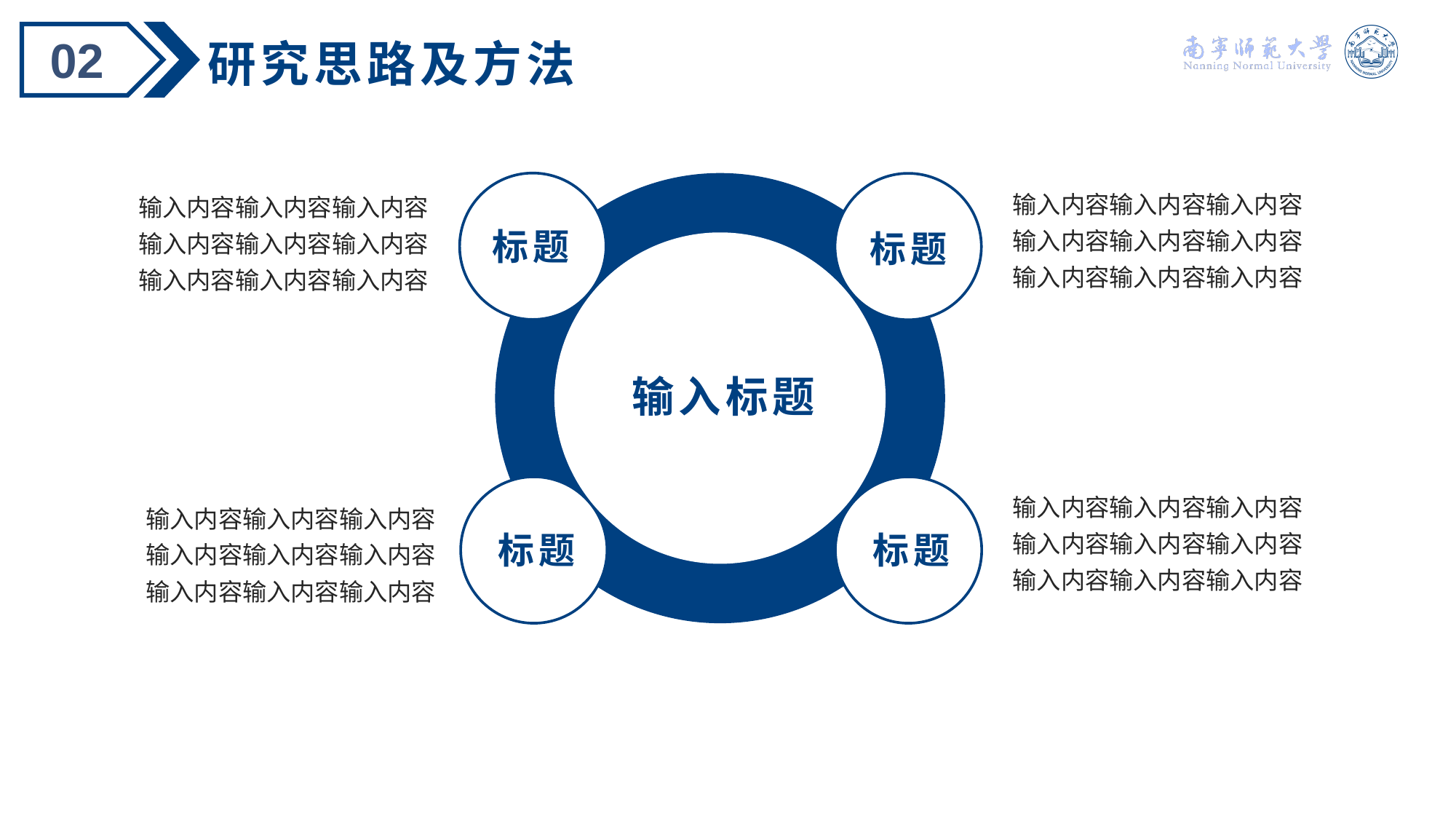

02
研究思路及方法

输入内容输入内容输入内容
输入内容输入内容输入内容
输入内容输入内容输入内容
输入内容输入内容输入内容
输入内容输入内容输入内容
输入内容输入内容输入内容
标题
标题

输入标题

标题
输入内容输入内容输入内容
输入内容输入内容输入内容
输入内容输入内容输入内容
输入内容输入内容输入内容
输入内容输入内容输入内容
输入内容输入内容输入内容
标题